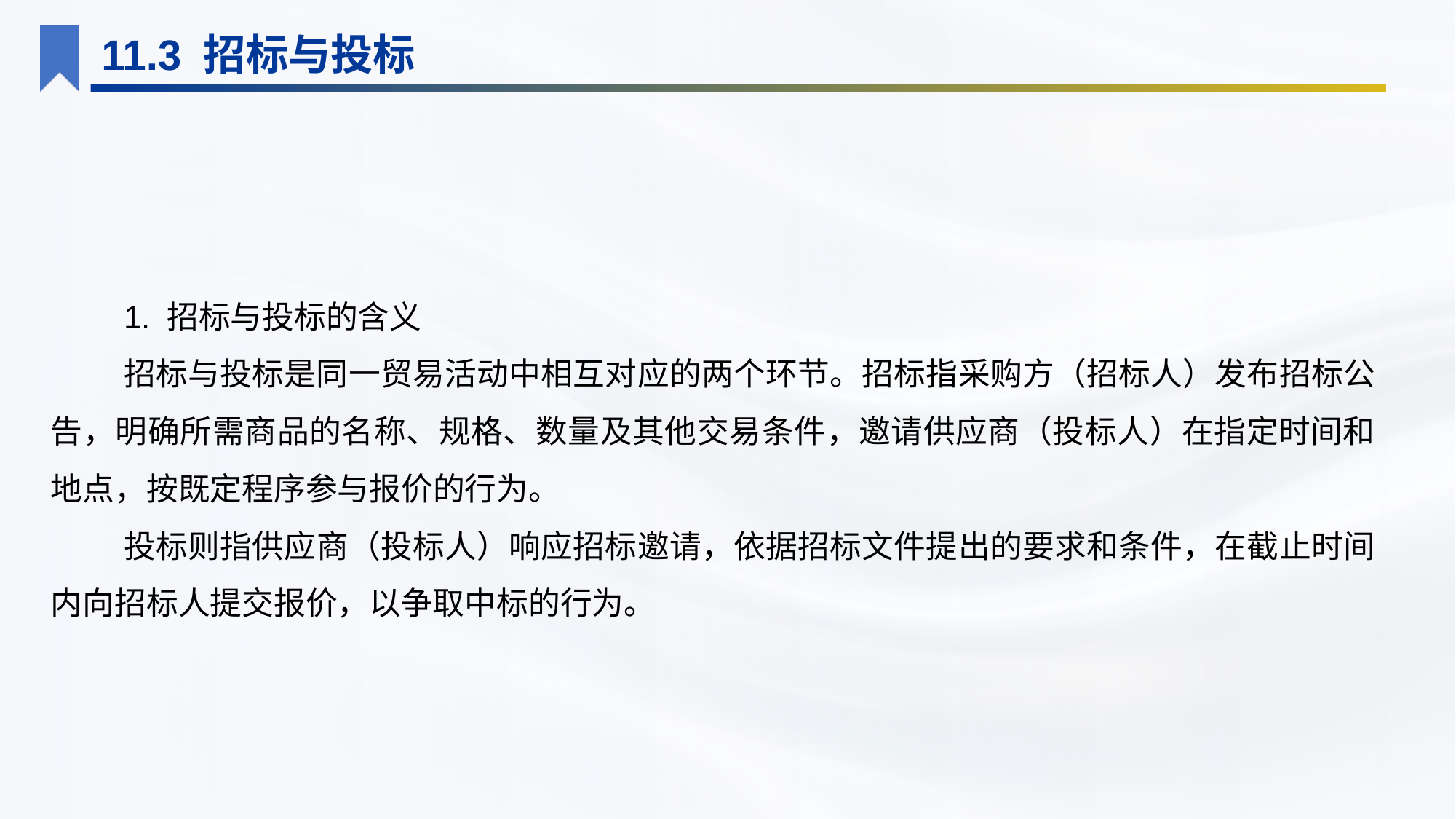

11.3 招标与投标
1. 招标与投标的含义
招标与投标是同一贸易活动中相互对应的两个环节。招标指采购方（招标人）发布招标公告，明确所需商品的名称、规格、数量及其他交易条件，邀请供应商（投标人）在指定时间和地点，按既定程序参与报价的行为。
投标则指供应商（投标人）响应招标邀请，依据招标文件提出的要求和条件，在截止时间内向招标人提交报价，以争取中标的行为。